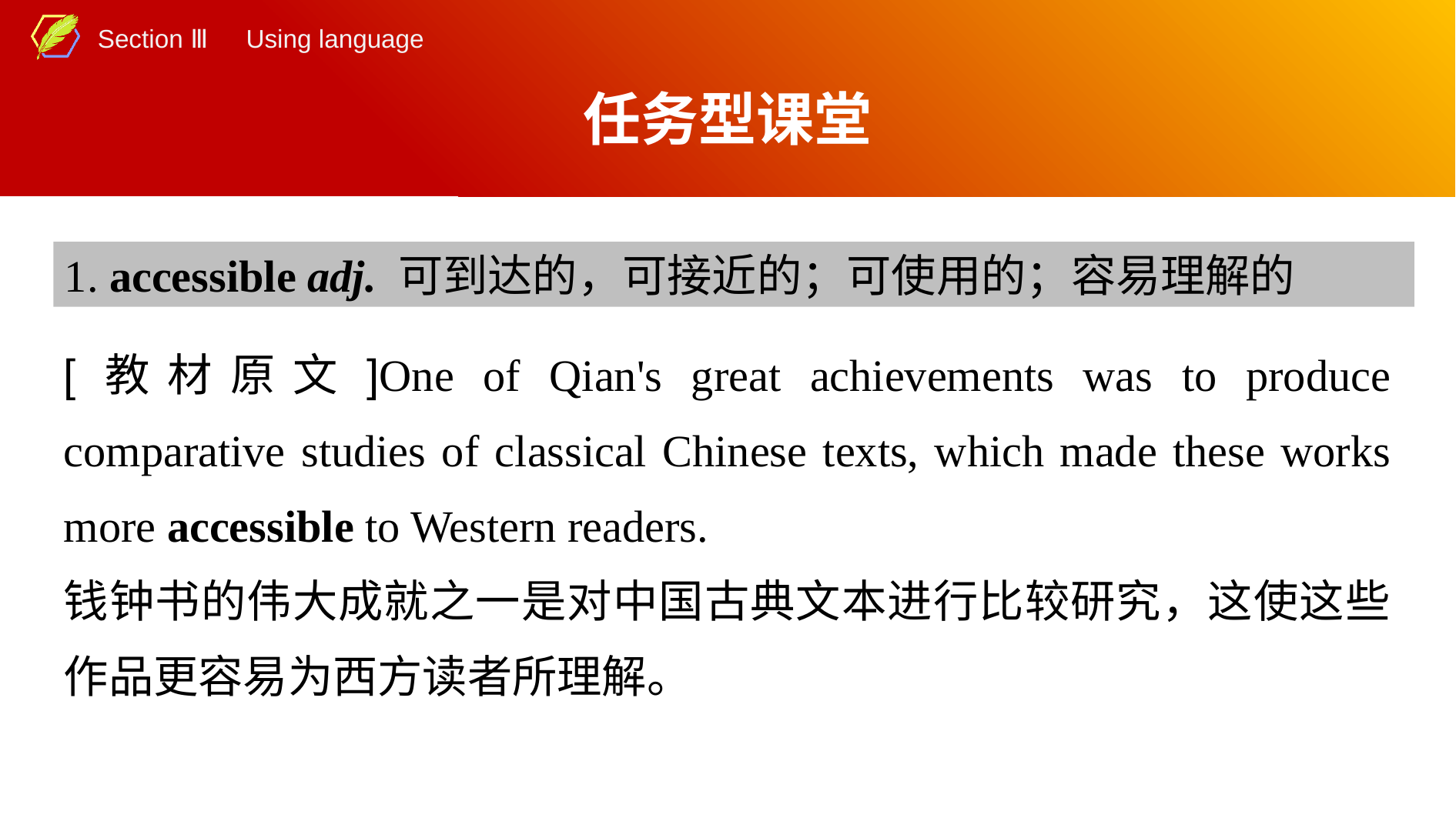

任务型课堂
1. accessible adj. 可到达的，可接近的；可使用的；容易理解的
[教材原文]One of Qian's great achievements was to produce comparative studies of classical Chinese texts, which made these works more accessible to Western readers.
钱钟书的伟大成就之一是对中国古典文本进行比较研究，这使这些作品更容易为西方读者所理解。